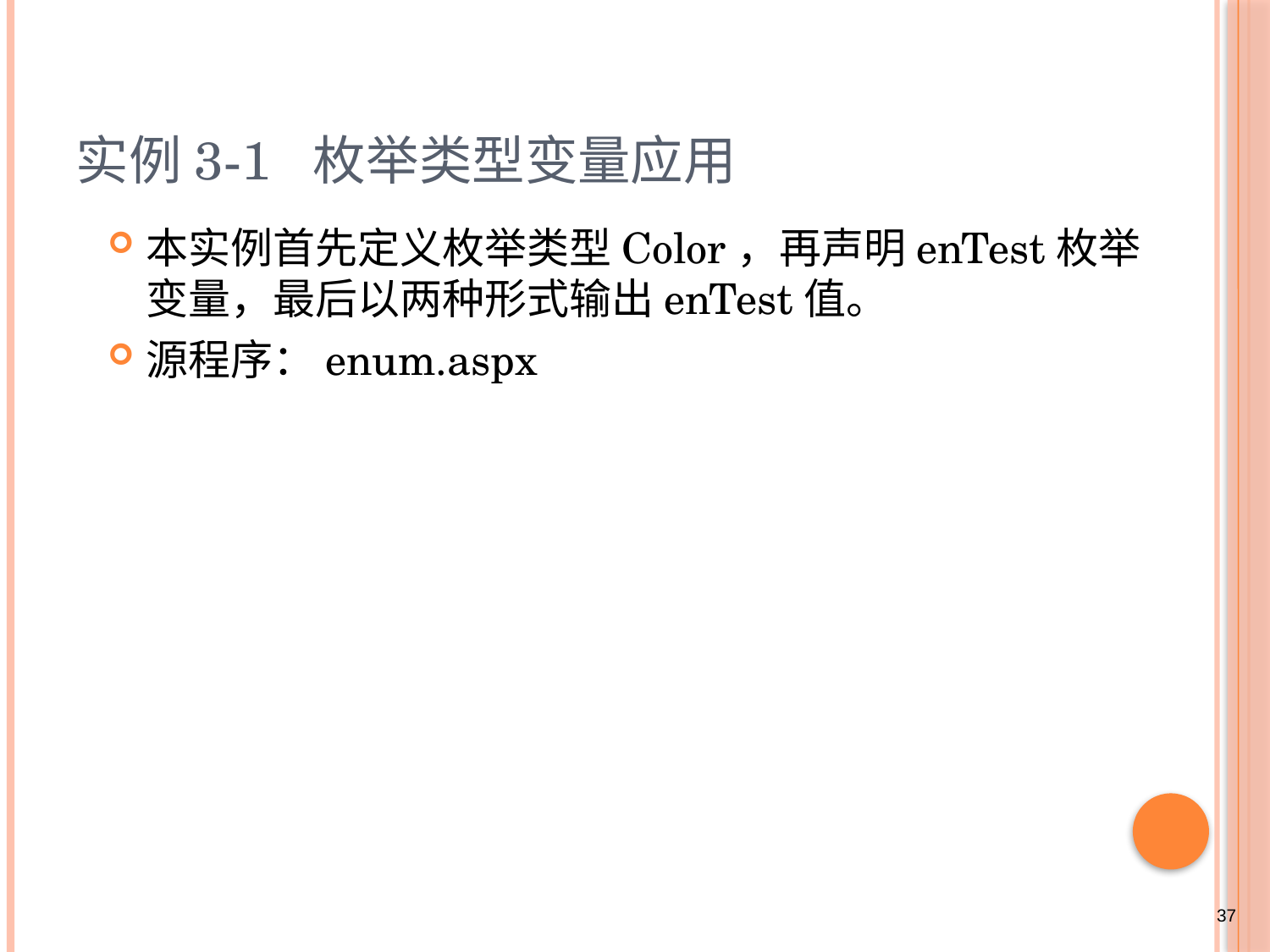

# 实例3-1  枚举类型变量应用
本实例首先定义枚举类型Color，再声明enTest枚举变量，最后以两种形式输出enTest值。
源程序：enum.aspx
37